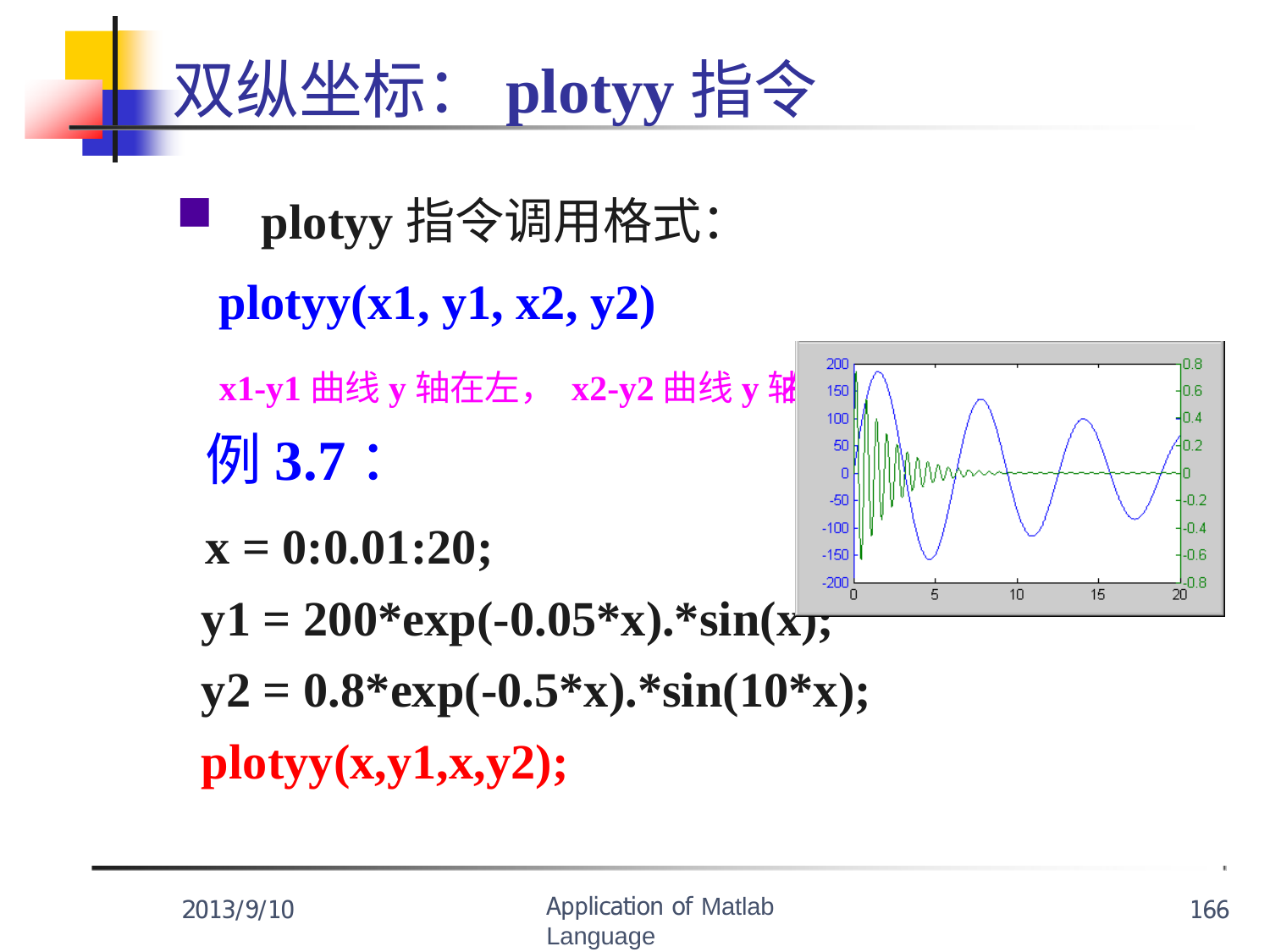

# 双纵坐标：plotyy指令
plotyy指令调用格式：

plotyy(x1, y1, x2, y2)

x1-y1曲线y轴在左， x2-y2曲线y轴在

例3.7：

x = 0:0.01:20;
y1 = 200*exp(-0.05*x).*sin(x); y2 = 0.8*exp(-0.5*x).*sin(10*x); plotyy(x,y1,x,y2);

右。
Application of Matlab Language
2013/9/10
166